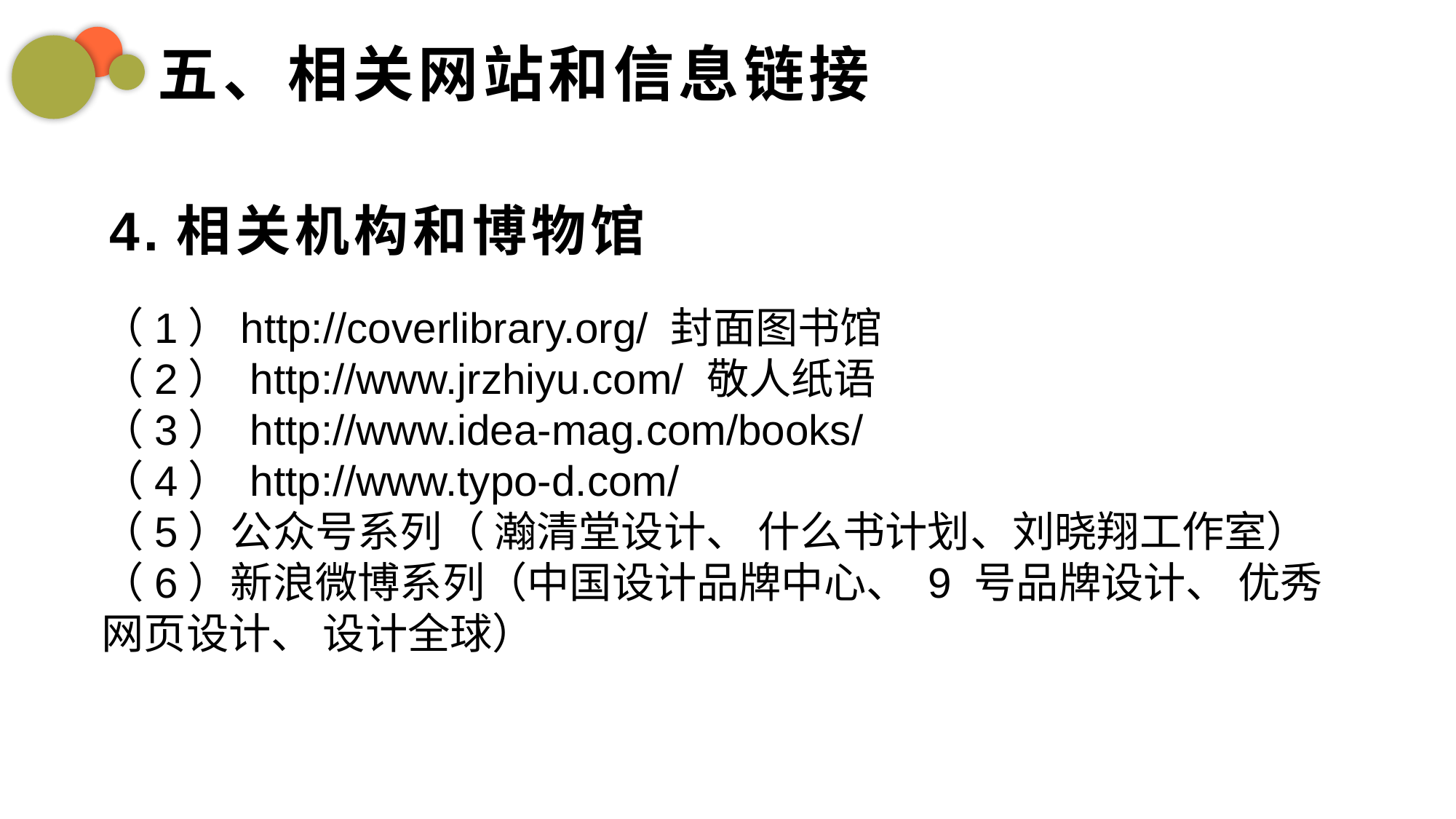

五、相关网站和信息链接
4.相关机构和博物馆
（1）http://coverlibrary.org/ 封面图书馆
（2） http://www.jrzhiyu.com/ 敬人纸语
（3） http://www.idea-mag.com/books/
（4） http://www.typo-d.com/
（5）公众号系列（ 瀚清堂设计、 什么书计划、刘晓翔工作室）
（6）新浪微博系列（中国设计品牌中心、 9 号品牌设计、 优秀网页设计、 设计全球）